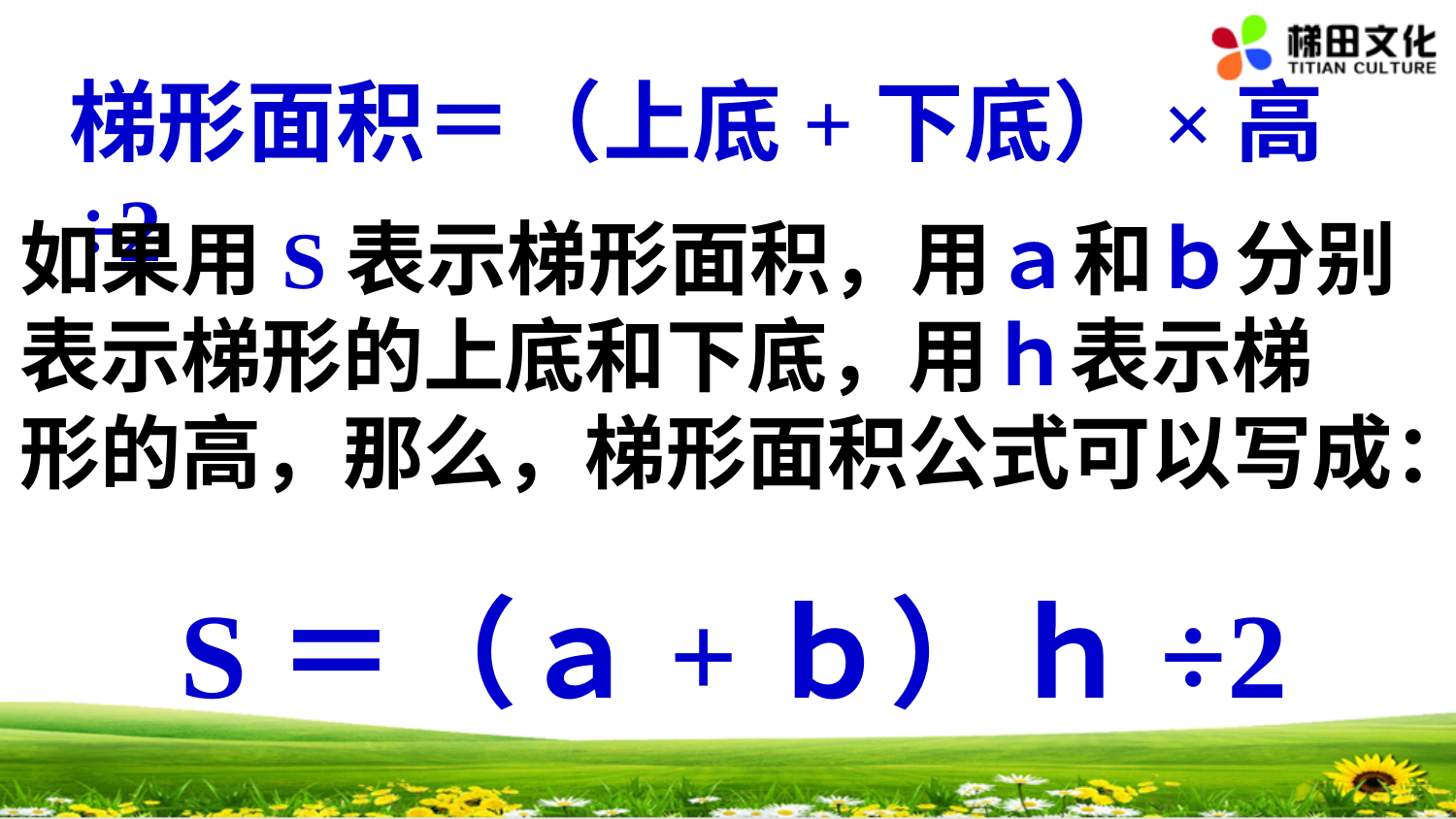

梯形面积＝（上底+下底）×高÷2
如果用S表示梯形面积，用ａ和ｂ分别
表示梯形的上底和下底，用ｈ表示梯
形的高，那么，梯形面积公式可以写成：
　S＝（ａ+ｂ）ｈ÷2